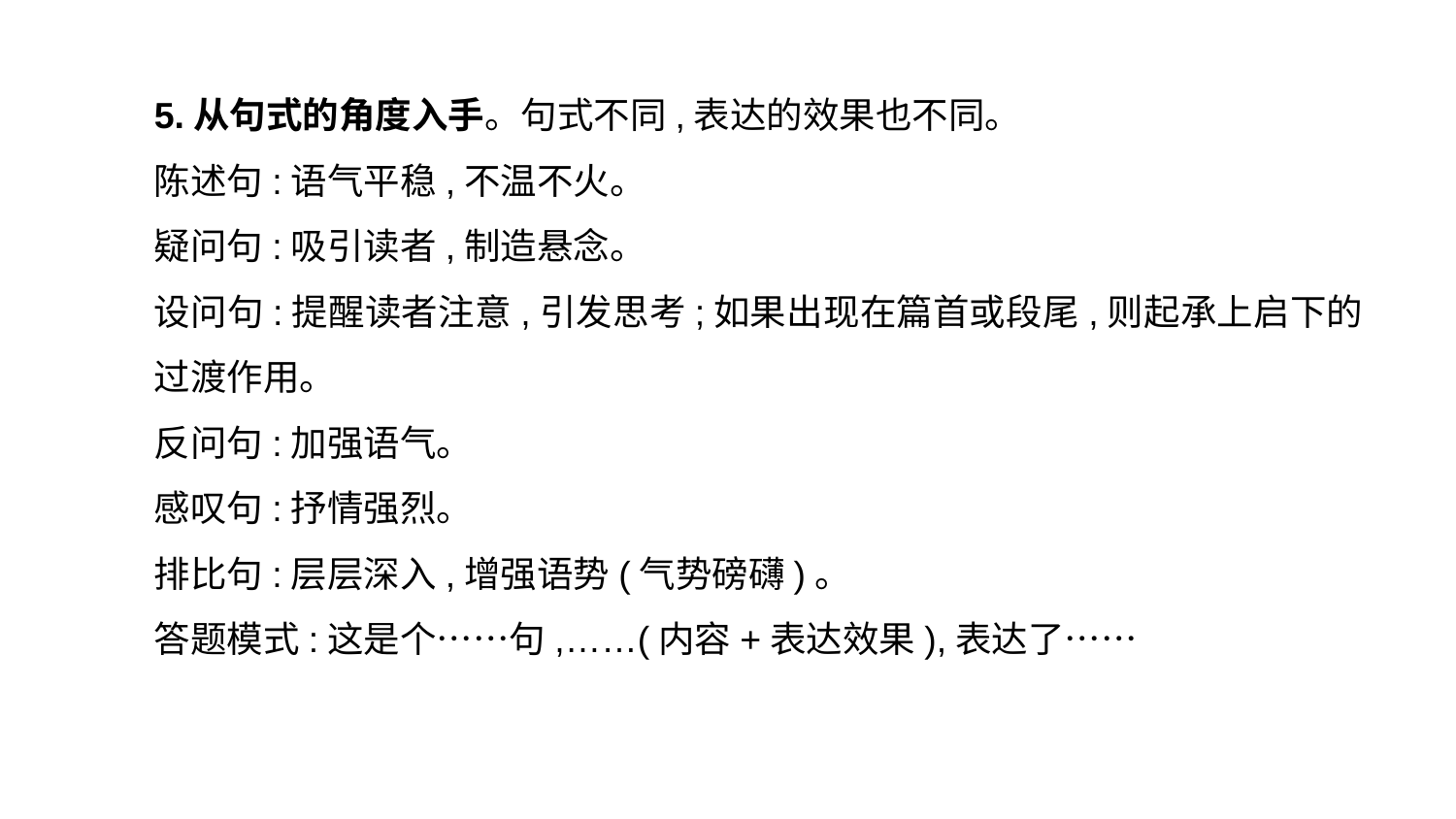

5.从句式的角度入手。句式不同,表达的效果也不同。
陈述句:语气平稳,不温不火。
疑问句:吸引读者,制造悬念。
设问句:提醒读者注意,引发思考;如果出现在篇首或段尾,则起承上启下的过渡作用。
反问句:加强语气。
感叹句:抒情强烈。
排比句:层层深入,增强语势(气势磅礴)。
答题模式:这是个……句,……(内容+表达效果),表达了……